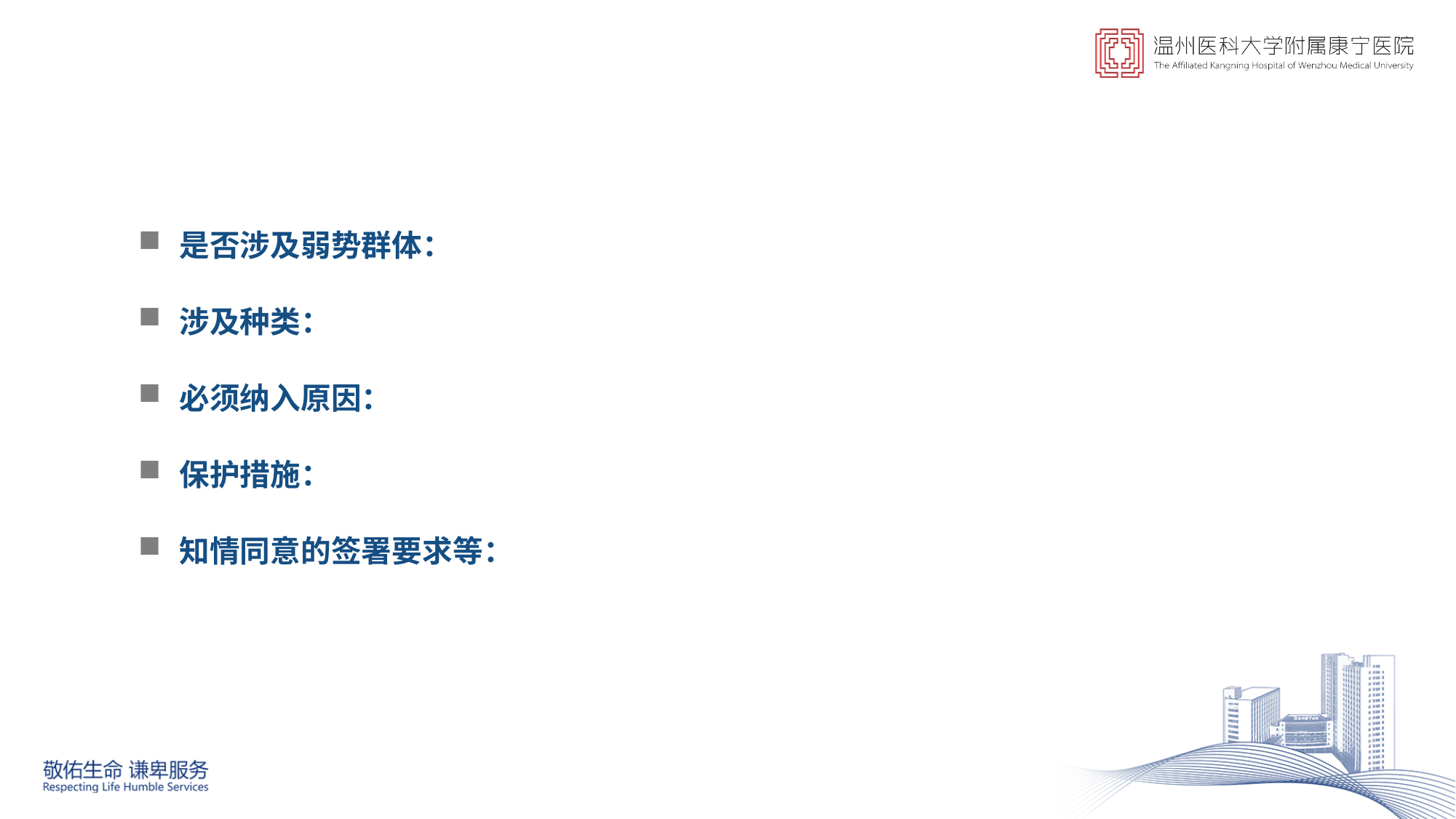

是否涉及弱势群体：
涉及种类：
必须纳入原因：
保护措施：
知情同意的签署要求等：